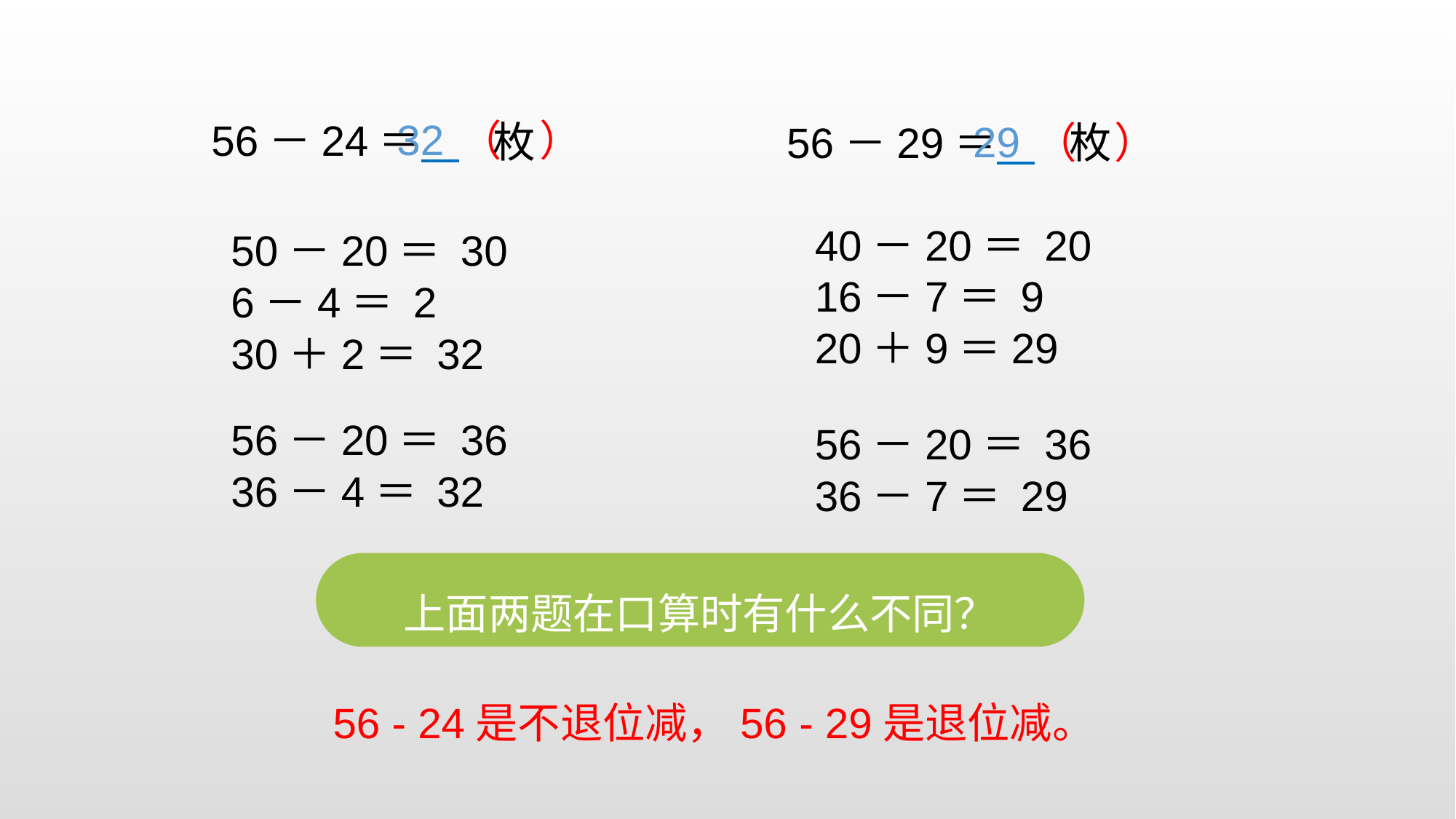

32
56－24＝    （    ）
枚
29
56－29＝    （    ）
枚
40－20＝ 20
16－7＝ 9
20＋9＝29
50－20＝ 30
6－4＝ 2
30＋2＝ 32
56－20＝ 36
36－4＝ 32
56－20＝ 36
36－7＝ 29
上面两题在口算时有什么不同？
56 - 24是不退位减，56 - 29是退位减。